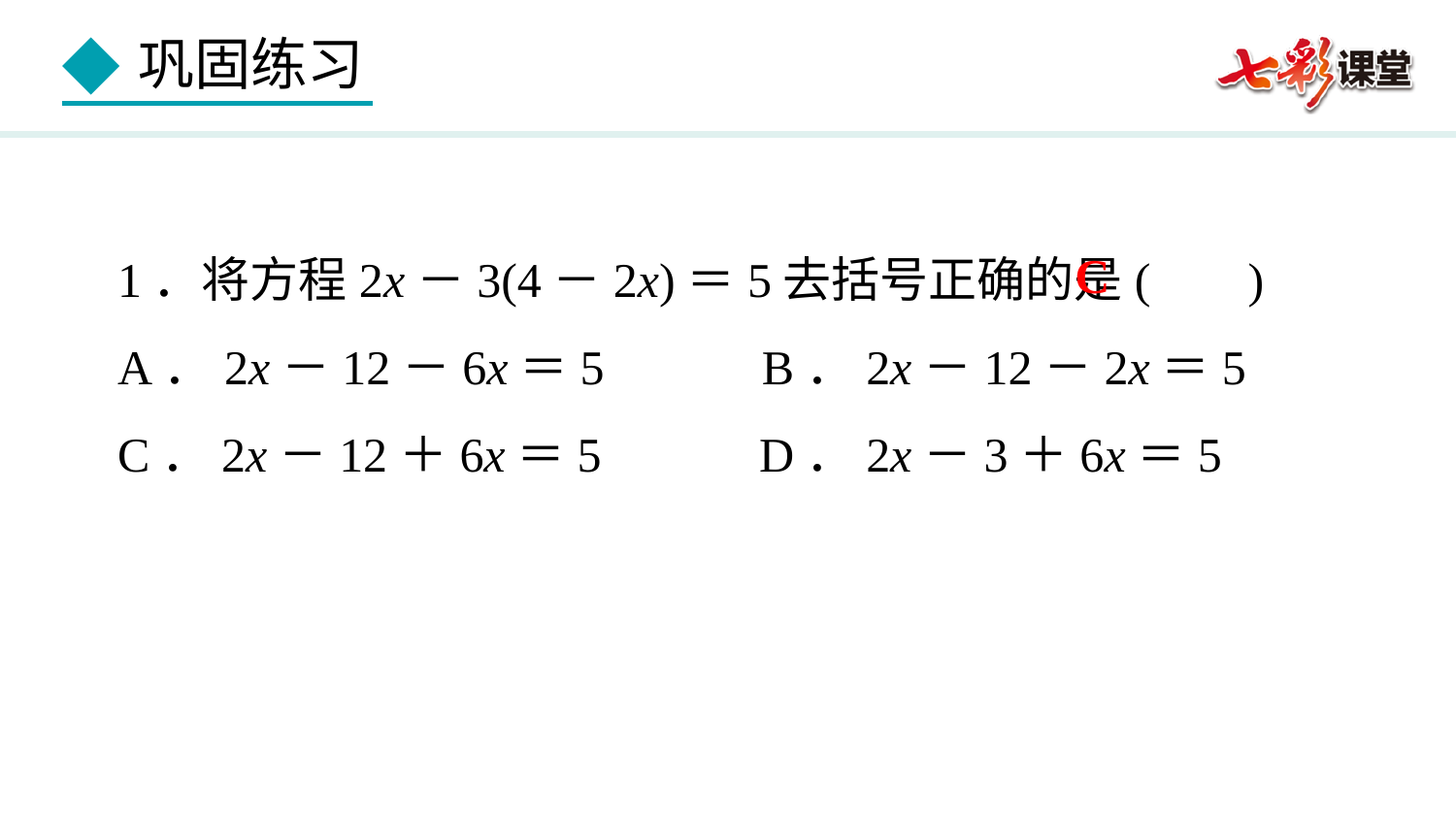

1．将方程2x－3(4－2x)＝5去括号正确的是(        )
A．2x－12－6x＝5             B．2x－12－2x＝5
C．2x－12＋6x＝5             D．2x－3＋6x＝5
C